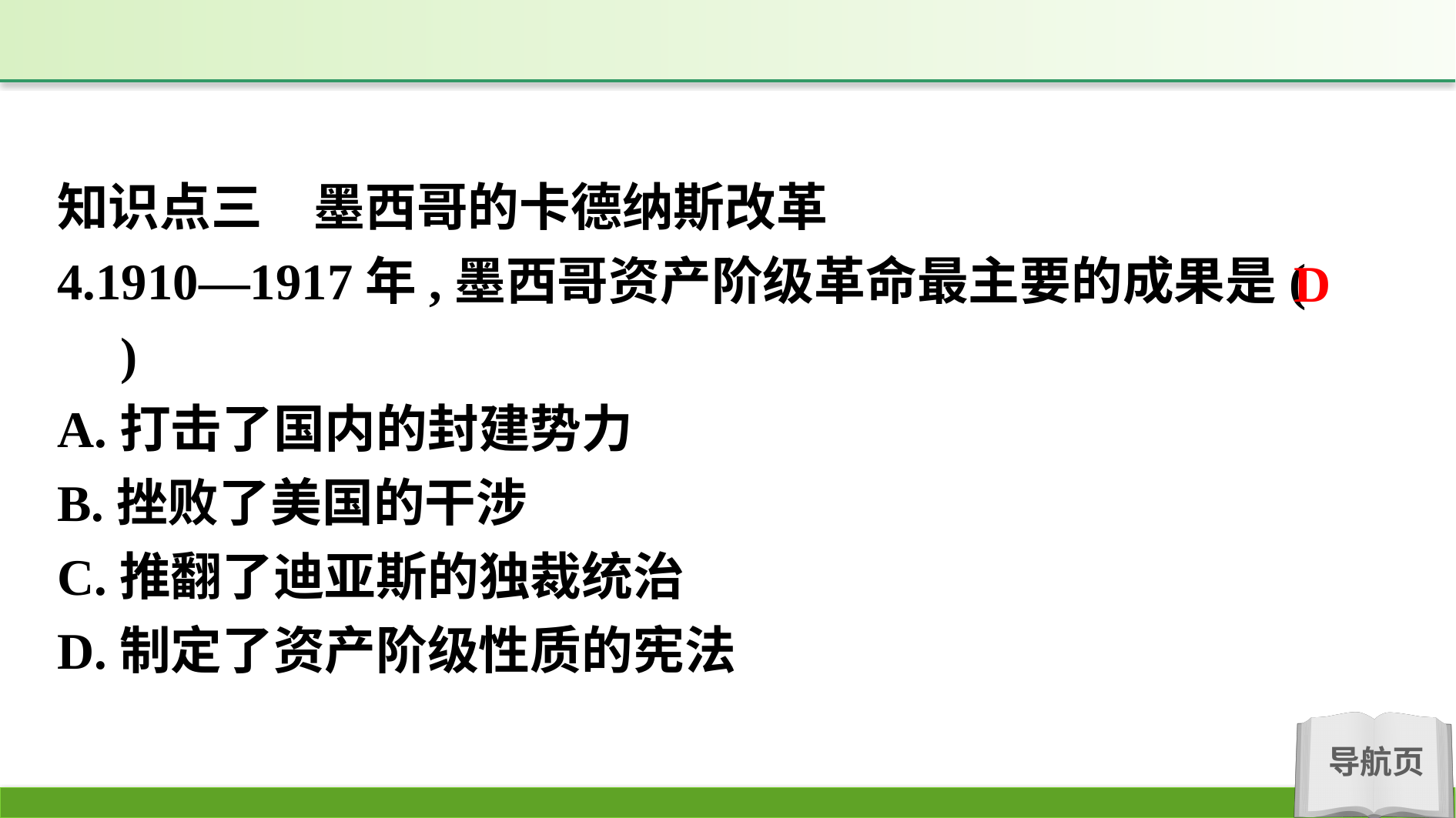

知识点三　墨西哥的卡德纳斯改革
4.1910—1917年,墨西哥资产阶级革命最主要的成果是(　　)
A.打击了国内的封建势力
B.挫败了美国的干涉
C.推翻了迪亚斯的独裁统治
D.制定了资产阶级性质的宪法
D